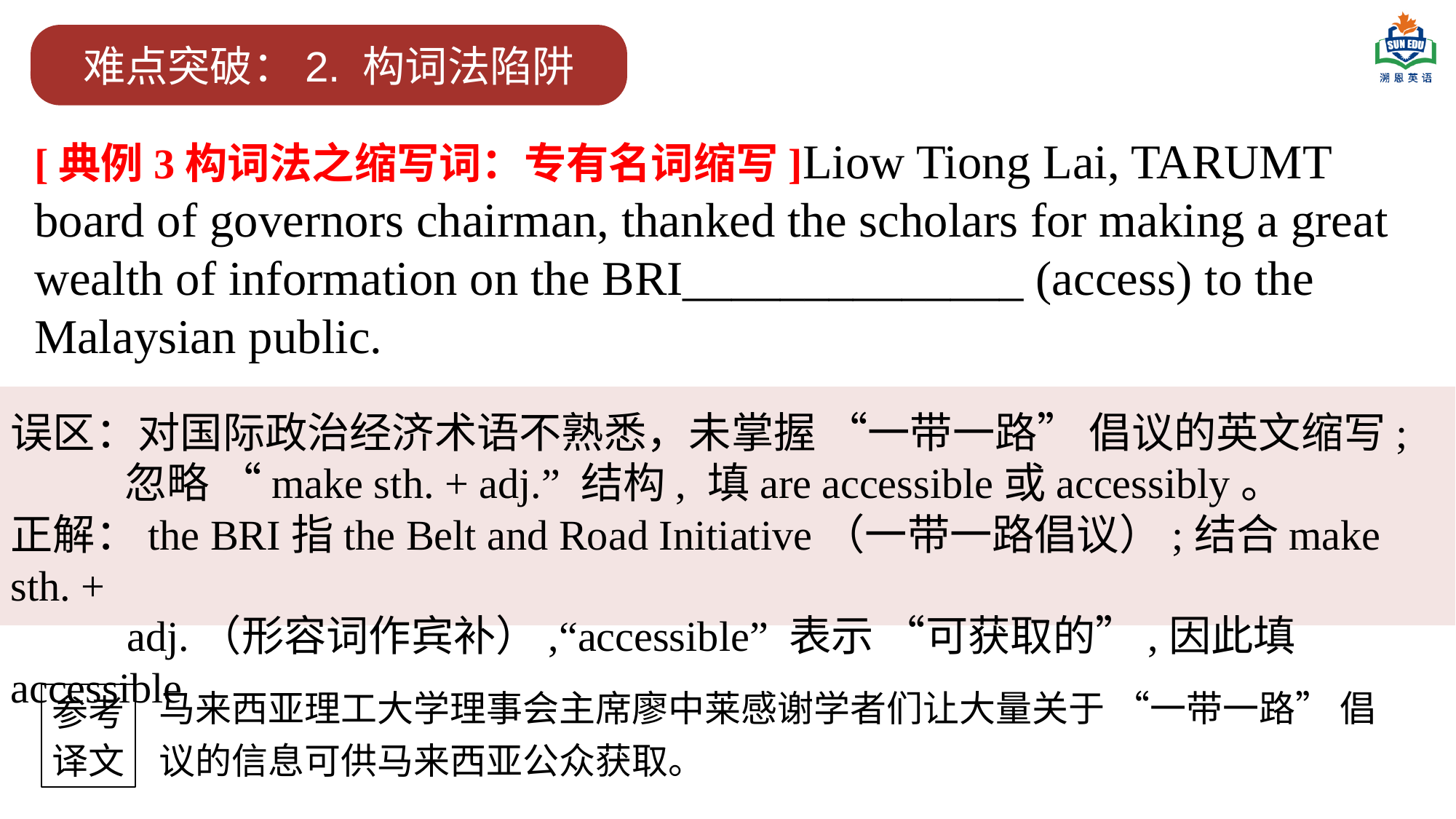

难点突破：2. 构词法陷阱
[典例3构词法之缩写词：专有名词缩写]Liow Tiong Lai, TARUMT board of governors chairman, thanked the scholars for making a great wealth of information on the BRI______________ (access) to the Malaysian public.

误区：对国际政治经济术语不熟悉，未掌握 “一带一路” 倡议的英文缩写;
           忽略 “make sth. + adj.” 结构, 填are accessible或accessibly。
正解：the BRI指the Belt and Road Initiative（一带一路倡议）;结合make sth. +
           adj.（形容词作宾补）,“accessible” 表示 “可获取的”,因此填 accessible
马来西亚理工大学理事会主席廖中莱感谢学者们让大量关于 “一带一路” 倡议的信息可供马来西亚公众获取。
参考
译文